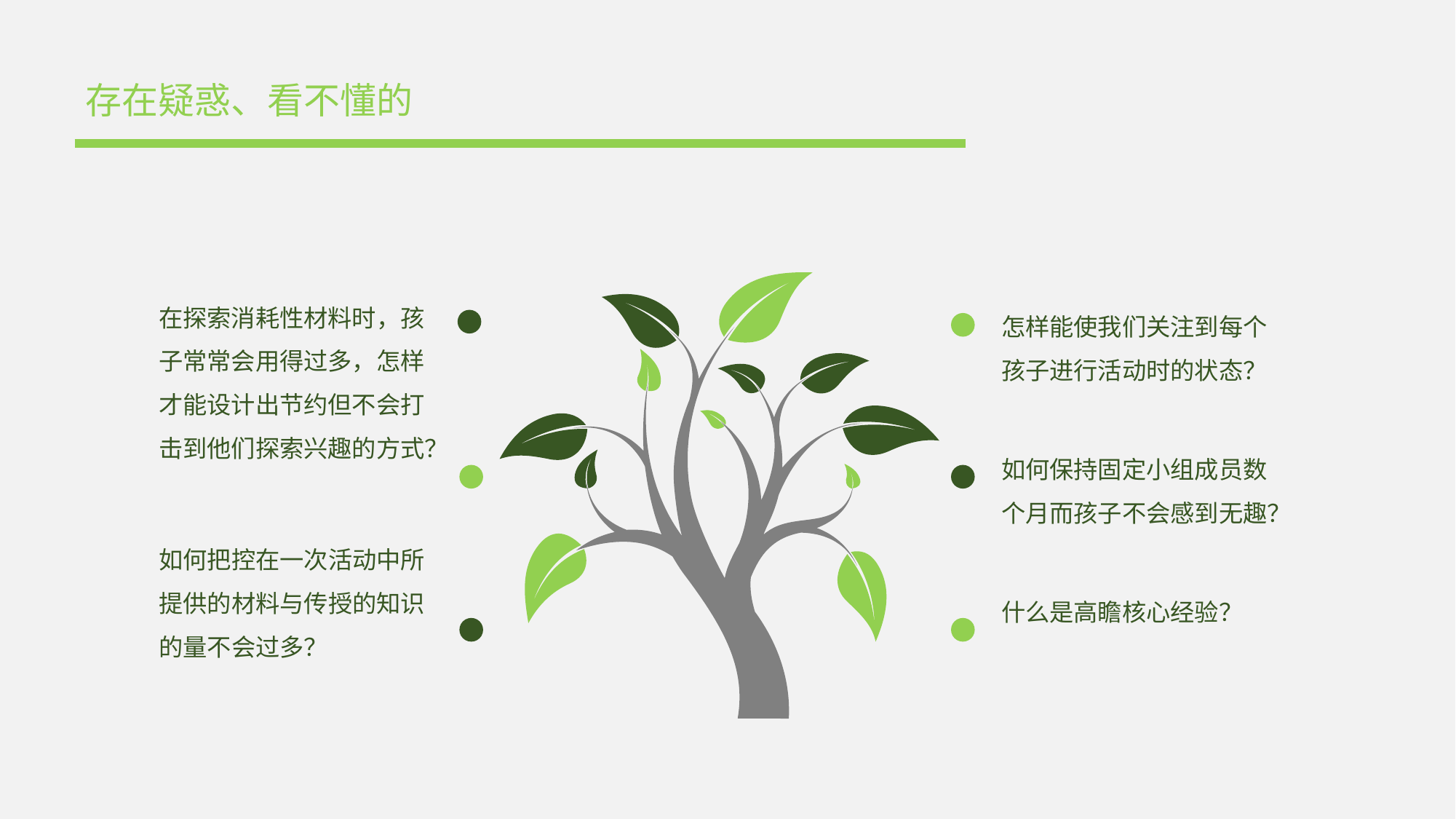

存在疑惑、看不懂的

在探索消耗性材料时，孩子常常会用得过多，怎样才能设计出节约但不会打击到他们探索兴趣的方式？

如何把控在一次活动中所提供的材料与传授的知识的量不会过多？

怎样能使我们关注到每个孩子进行活动时的状态？

什么是高瞻核心经验？

如何保持固定小组成员数个月而孩子不会感到无趣？